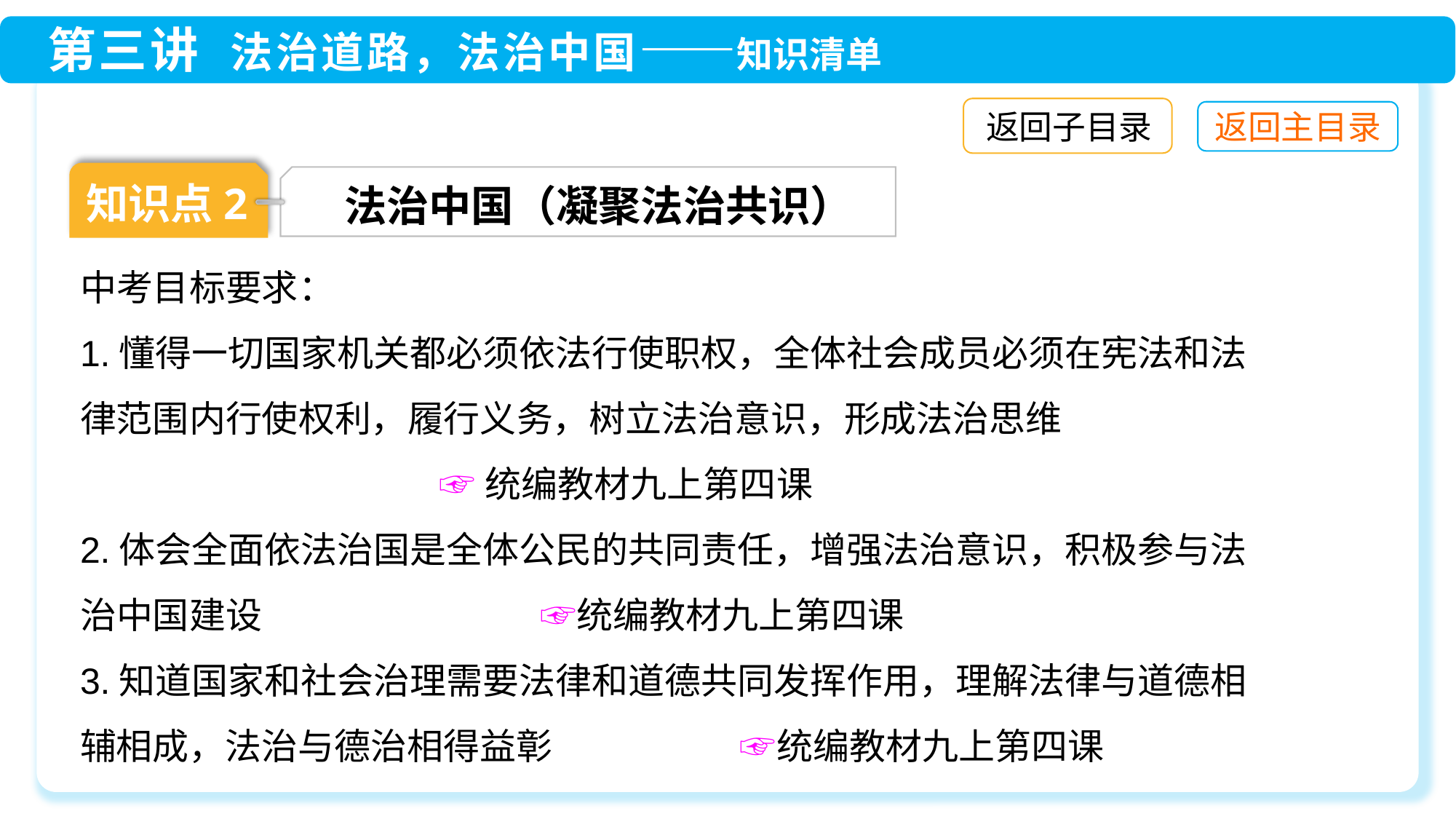

返回子目录
知识点2
法治中国（凝聚法治共识）

中考目标要求：
1.懂得一切国家机关都必须依法行使职权，全体社会成员必须在宪法和法律范围内行使权利，履行义务，树立法治意识，形成法治思维
                                            ☞统编教材九上第四课
2.体会全面依法治国是全体公民的共同责任，增强法治意识，积极参与法治中国建设                                  ☞统编教材九上第四课
3.知道国家和社会治理需要法律和道德共同发挥作用，理解法律与道德相辅相成，法治与德治相得益彰　　              ☞统编教材九上第四课